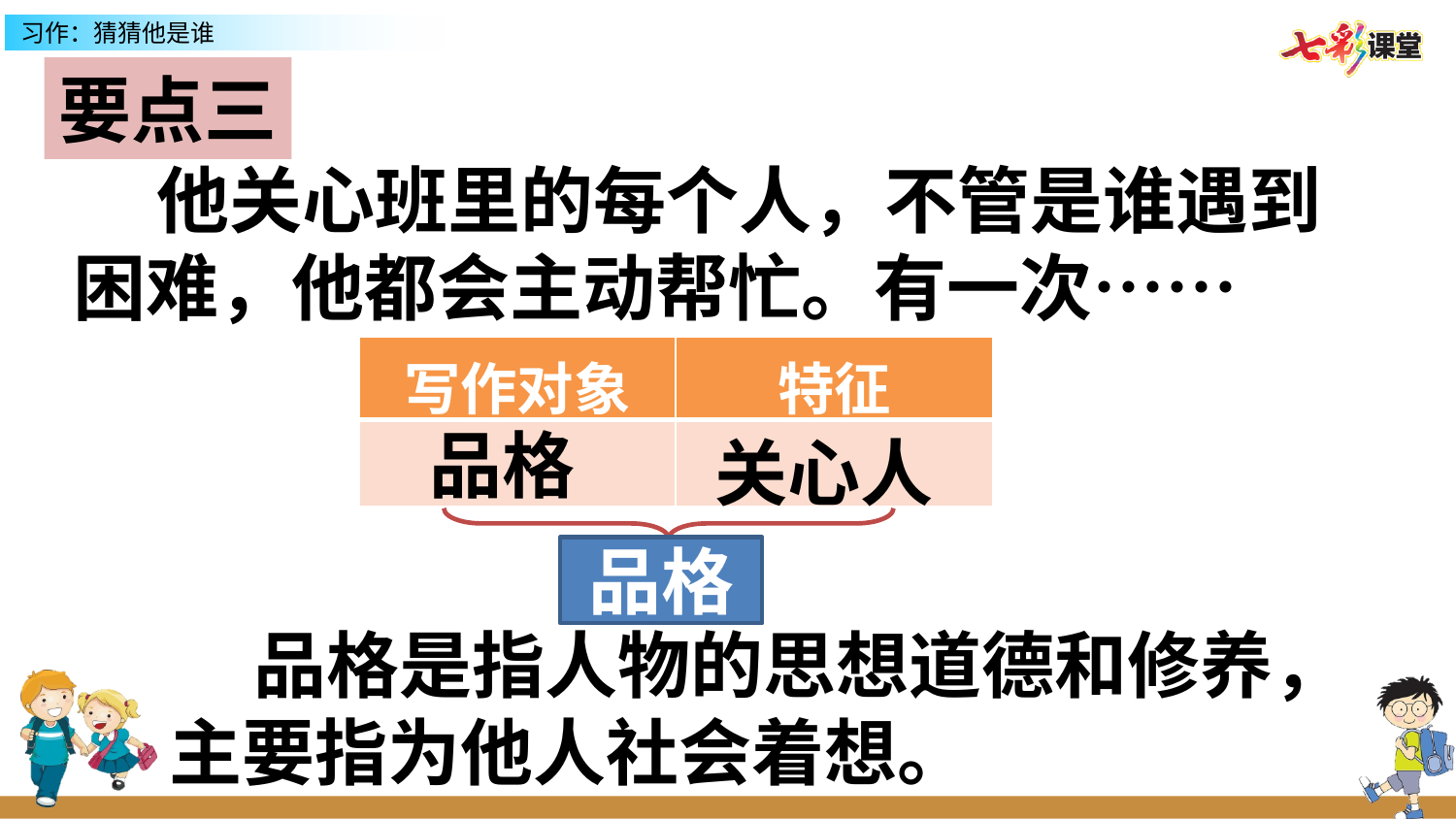

要点三
    他关心班里的每个人，不管是谁遇到困难，他都会主动帮忙。有一次……

| 写作对象 | 特征 |
| --- | --- |
|  |  |
品格
关心人
品格
    品格是指人物的思想道德和修养，主要指为他人社会着想。